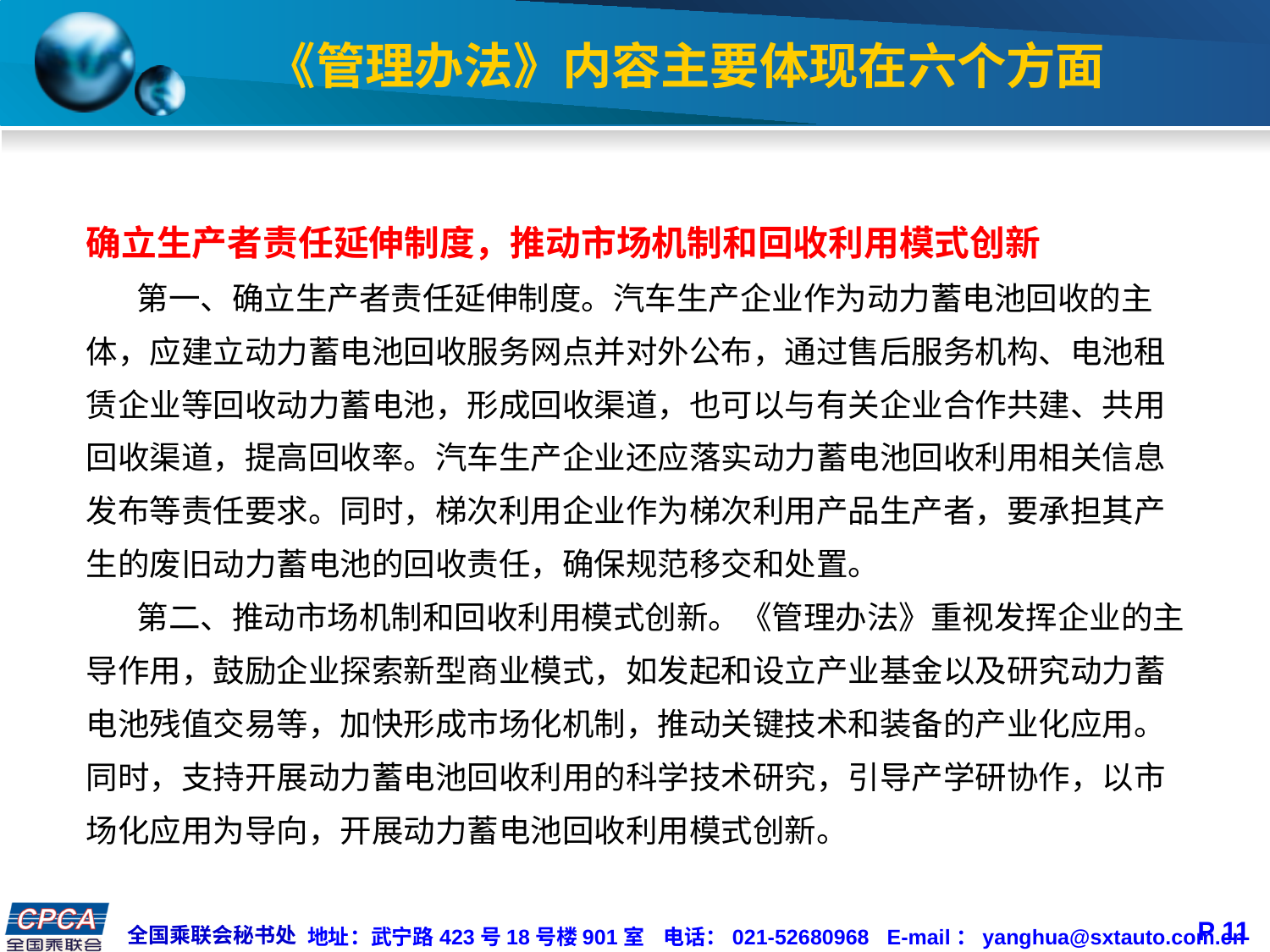

# 《管理办法》内容主要体现在六个方面
确立生产者责任延伸制度，推动市场机制和回收利用模式创新
      第一、确立生产者责任延伸制度。汽车生产企业作为动力蓄电池回收的主体，应建立动力蓄电池回收服务网点并对外公布，通过售后服务机构、电池租赁企业等回收动力蓄电池，形成回收渠道，也可以与有关企业合作共建、共用回收渠道，提高回收率。汽车生产企业还应落实动力蓄电池回收利用相关信息发布等责任要求。同时，梯次利用企业作为梯次利用产品生产者，要承担其产生的废旧动力蓄电池的回收责任，确保规范移交和处置。
      第二、推动市场机制和回收利用模式创新。《管理办法》重视发挥企业的主导作用，鼓励企业探索新型商业模式，如发起和设立产业基金以及研究动力蓄电池残值交易等，加快形成市场化机制，推动关键技术和装备的产业化应用。同时，支持开展动力蓄电池回收利用的科学技术研究，引导产学研协作，以市场化应用为导向，开展动力蓄电池回收利用模式创新。